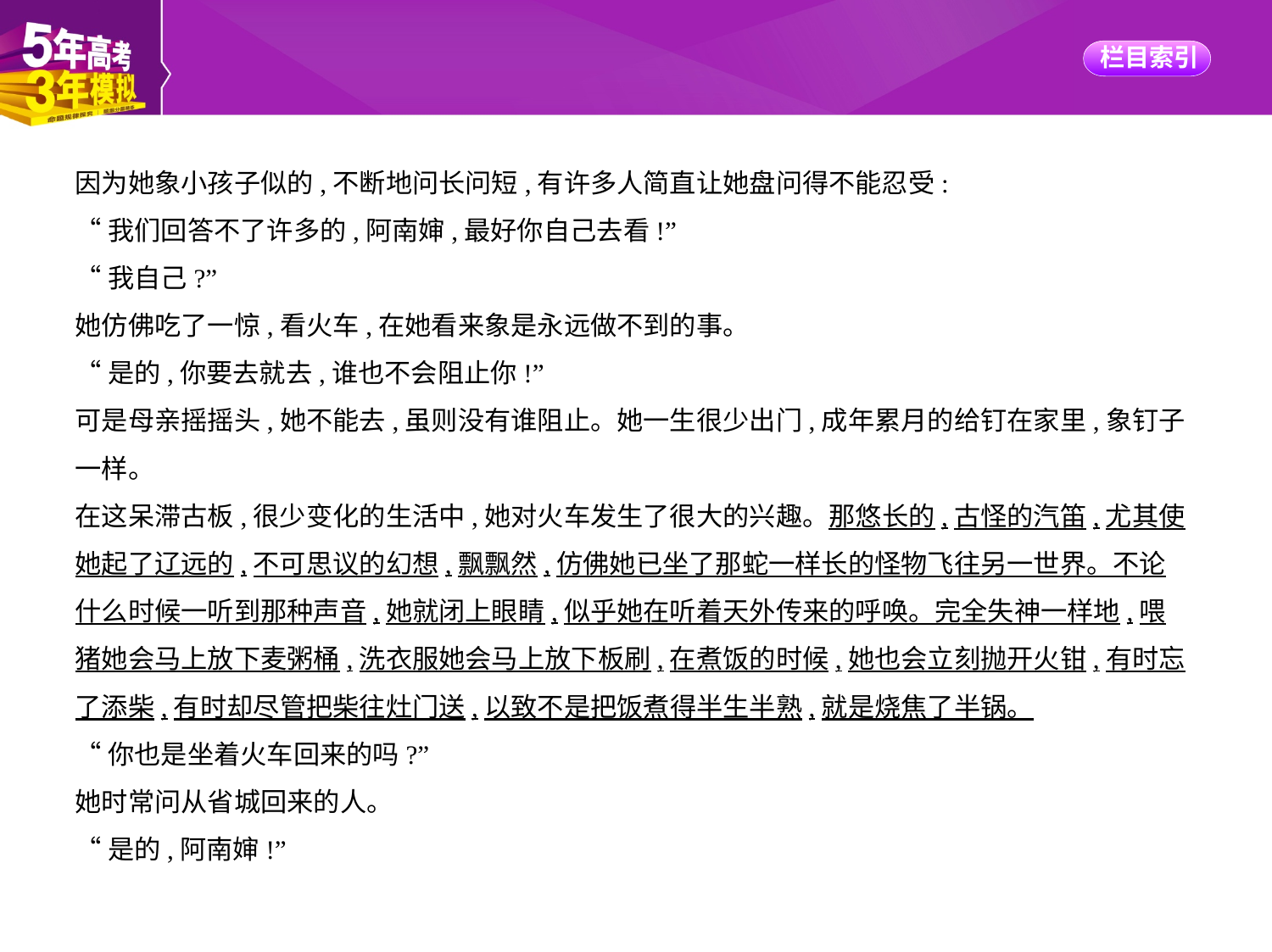

因为她象小孩子似的,不断地问长问短,有许多人简直让她盘问得不能忍受:
“我们回答不了许多的,阿南婶,最好你自己去看!”
“我自己?”
她仿佛吃了一惊,看火车,在她看来象是永远做不到的事。
“是的,你要去就去,谁也不会阻止你!”
可是母亲摇摇头,她不能去,虽则没有谁阻止。她一生很少出门,成年累月的给钉在家里,象钉子
一样。
在这呆滞古板,很少变化的生活中,她对火车发生了很大的兴趣。那悠长的,古怪的汽笛,尤其使
她起了辽远的,不可思议的幻想,飘飘然,仿佛她已坐了那蛇一样长的怪物飞往另一世界。不论
什么时候一听到那种声音,她就闭上眼睛,似乎她在听着天外传来的呼唤。完全失神一样地,喂
猪她会马上放下麦粥桶,洗衣服她会马上放下板刷,在煮饭的时候,她也会立刻抛开火钳,有时忘
了添柴,有时却尽管把柴往灶门送,以致不是把饭煮得半生半熟,就是烧焦了半锅。
“你也是坐着火车回来的吗?”
她时常问从省城回来的人。
“是的,阿南婶!”